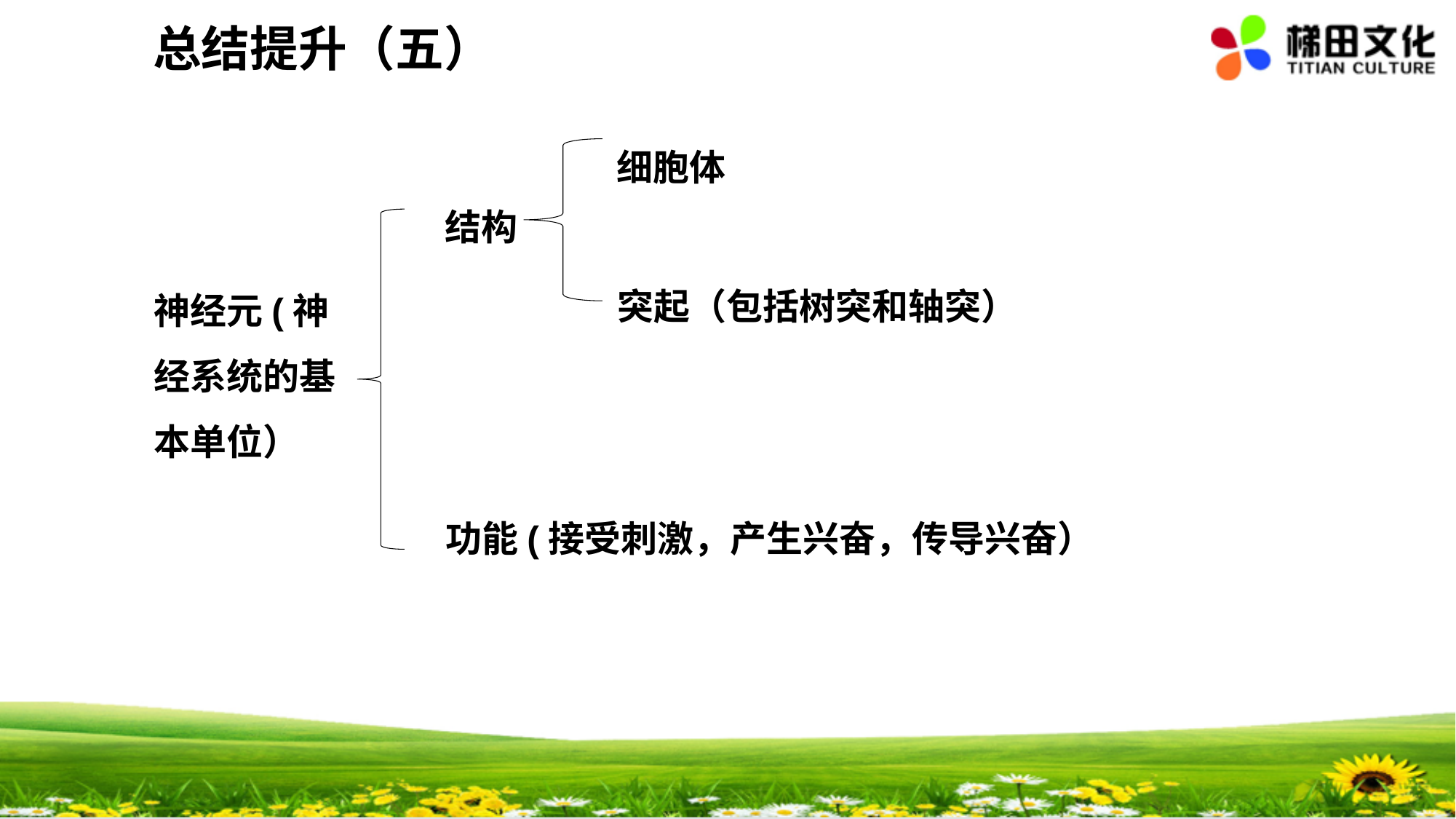

总结提升（五）
细胞体

结构

突起（包括树突和轴突）
神经元(神经系统的基本单位）
功能(接受刺激，产生兴奋，传导兴奋）